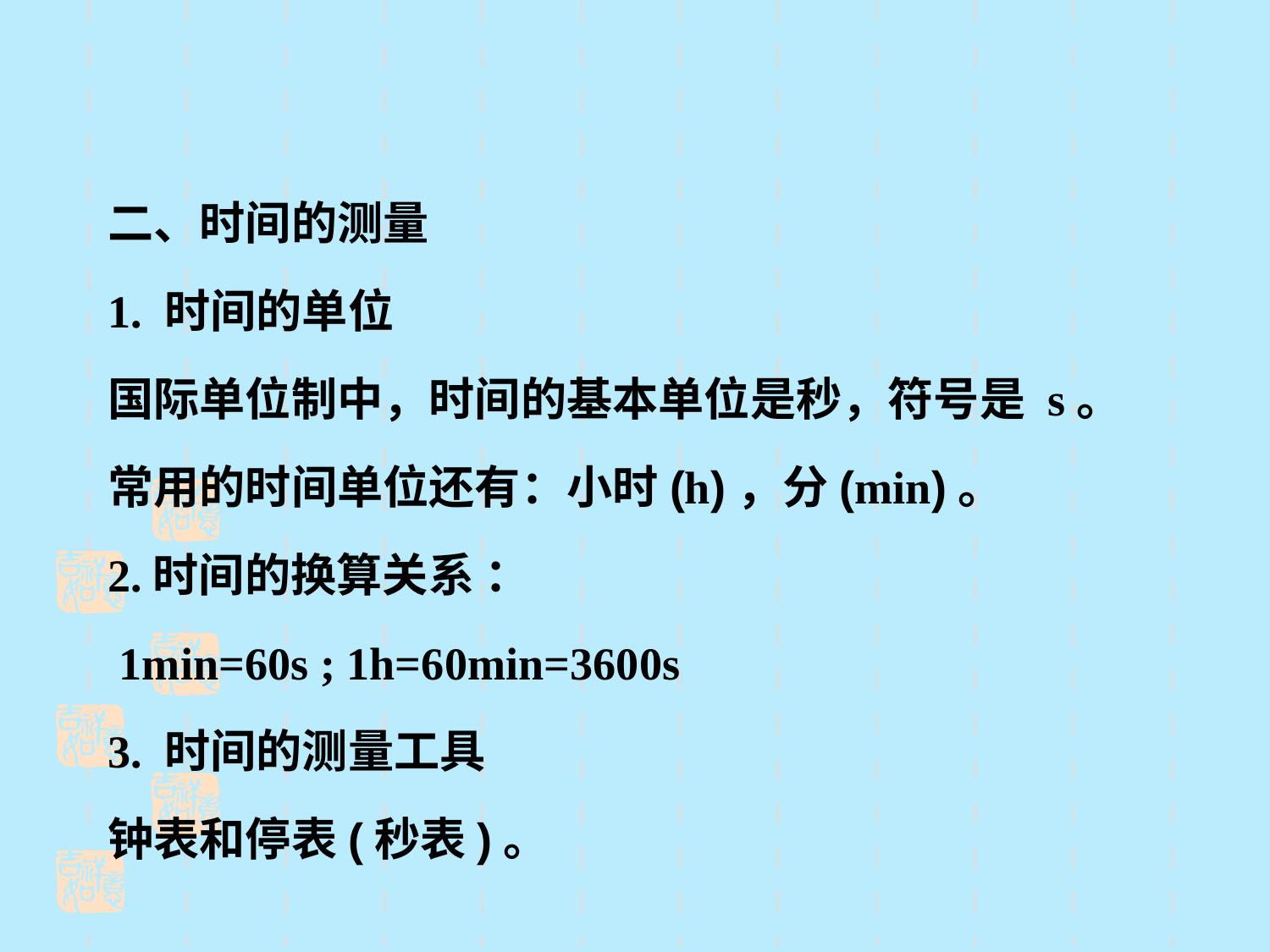

二、时间的测量
1. 时间的单位
国际单位制中，时间的基本单位是秒，符号是 s。
常用的时间单位还有：小时(h)，分(min)。
2.时间的换算关系 ：
 1min=60s ; 1h=60min=3600s
3. 时间的测量工具
钟表和停表(秒表)。